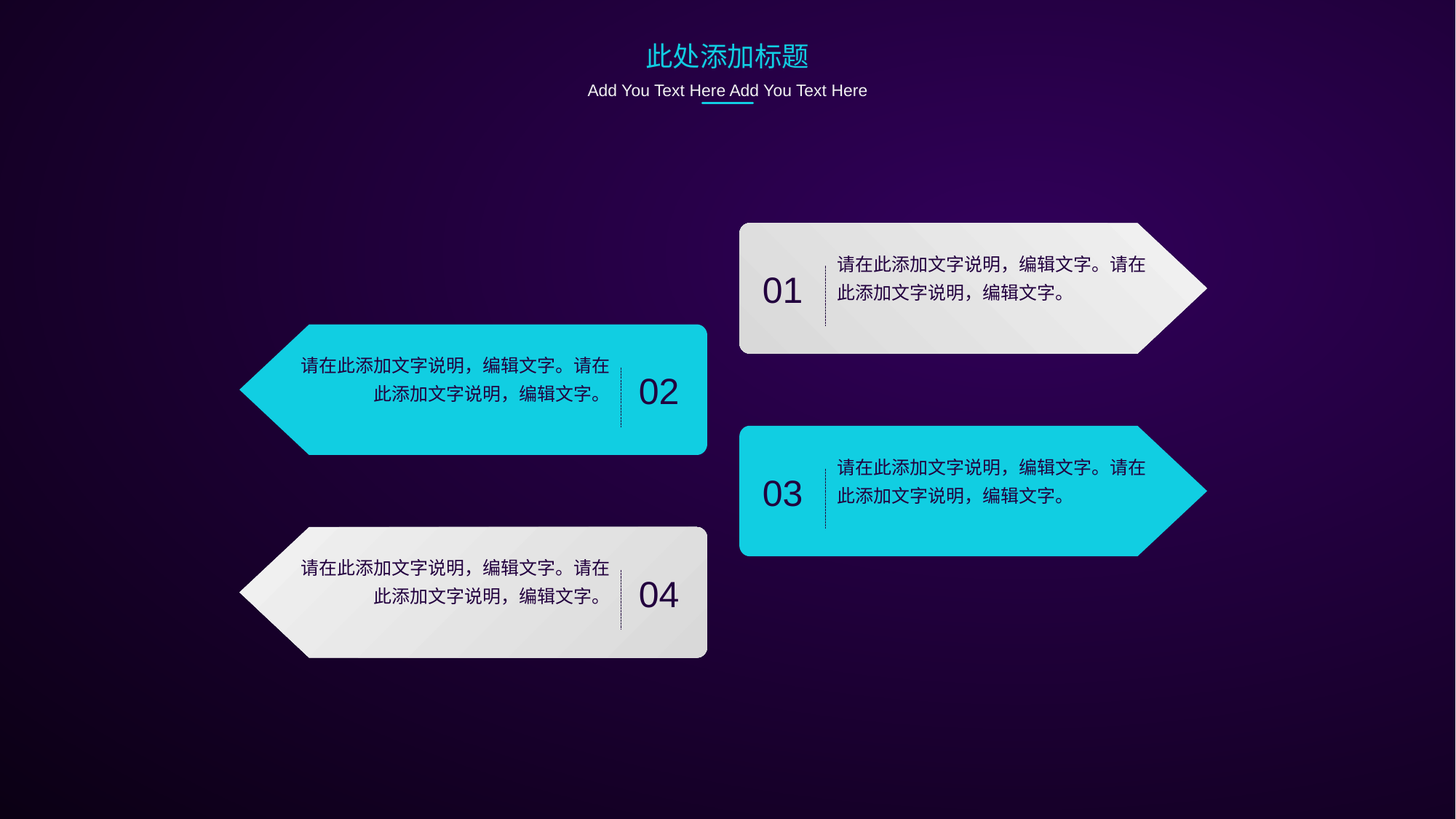

此处添加标题

Add You Text Here Add You Text Here

请在此添加文字说明，编辑文字。请在此添加文字说明，编辑文字。

01
请在此添加文字说明，编辑文字。请在此添加文字说明，编辑文字。

02
请在此添加文字说明，编辑文字。请在此添加文字说明，编辑文字。
03
请在此添加文字说明，编辑文字。请在此添加文字说明，编辑文字。
04